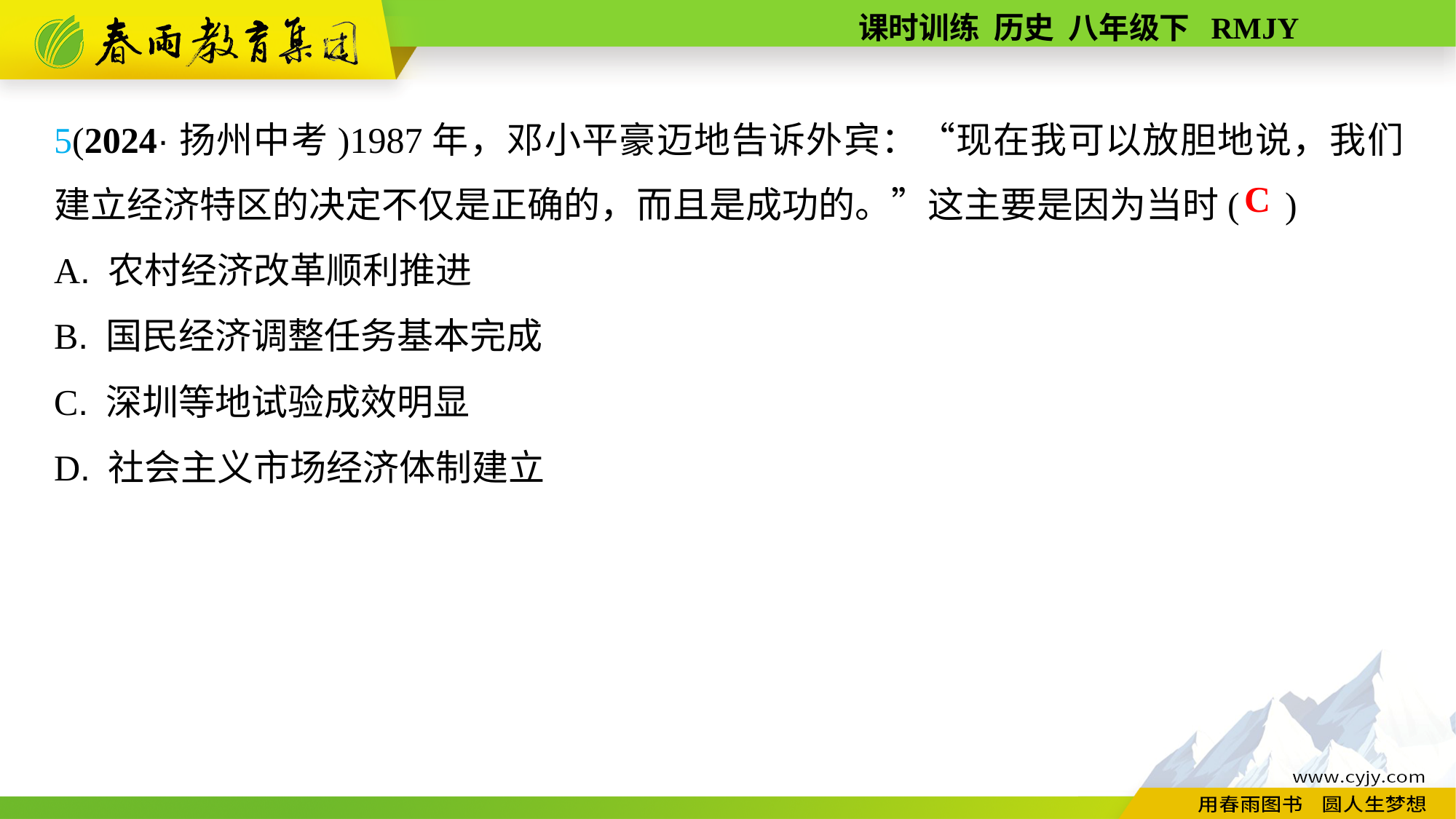

5(2024·扬州中考)1987年，邓小平豪迈地告诉外宾：“现在我可以放胆地说，我们建立经济特区的决定不仅是正确的，而且是成功的。”这主要是因为当时(     )
A. 农村经济改革顺利推进
B. 国民经济调整任务基本完成
C. 深圳等地试验成效明显
D. 社会主义市场经济体制建立
C